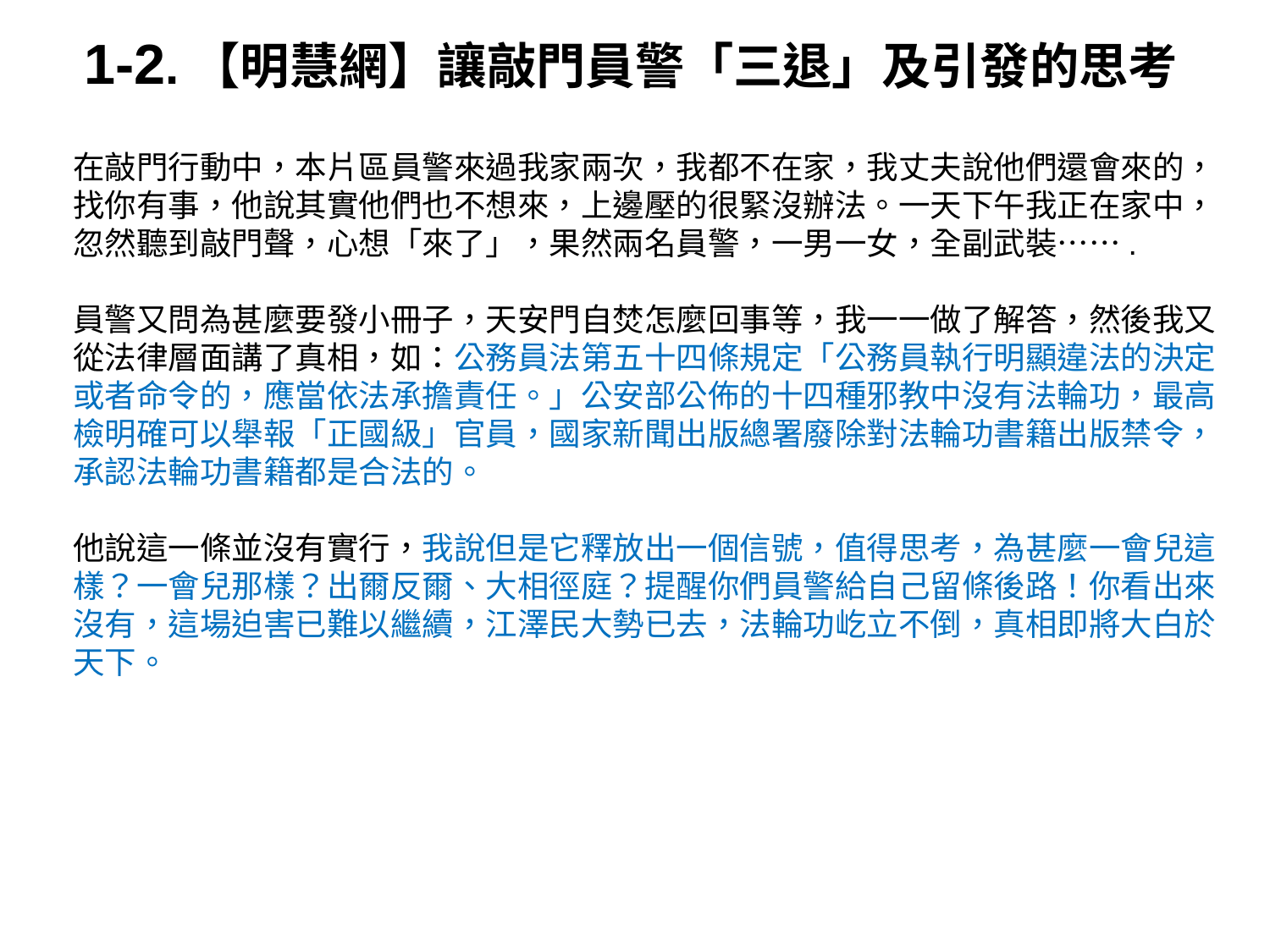

1-2.【明慧網】讓敲門員警「三退」及引發的思考
在敲門行動中，本片區員警來過我家兩次，我都不在家，我丈夫說他們還會來的，找你有事，他說其實他們也不想來，上邊壓的很緊沒辦法。一天下午我正在家中，忽然聽到敲門聲，心想「來了」，果然兩名員警，一男一女，全副武裝…….

員警又問為甚麼要發小冊子，天安門自焚怎麼回事等，我一一做了解答，然後我又從法律層面講了真相，如：公務員法第五十四條規定「公務員執行明顯違法的決定或者命令的，應當依法承擔責任。」公安部公佈的十四種邪教中沒有法輪功，最高檢明確可以舉報「正國級」官員，國家新聞出版總署廢除對法輪功書籍出版禁令，承認法輪功書籍都是合法的。

他說這一條並沒有實行，我說但是它釋放出一個信號，值得思考，為甚麼一會兒這樣？一會兒那樣？出爾反爾、大相徑庭？提醒你們員警給自己留條後路！你看出來沒有，這場迫害已難以繼續，江澤民大勢已去，法輪功屹立不倒，真相即將大白於天下。